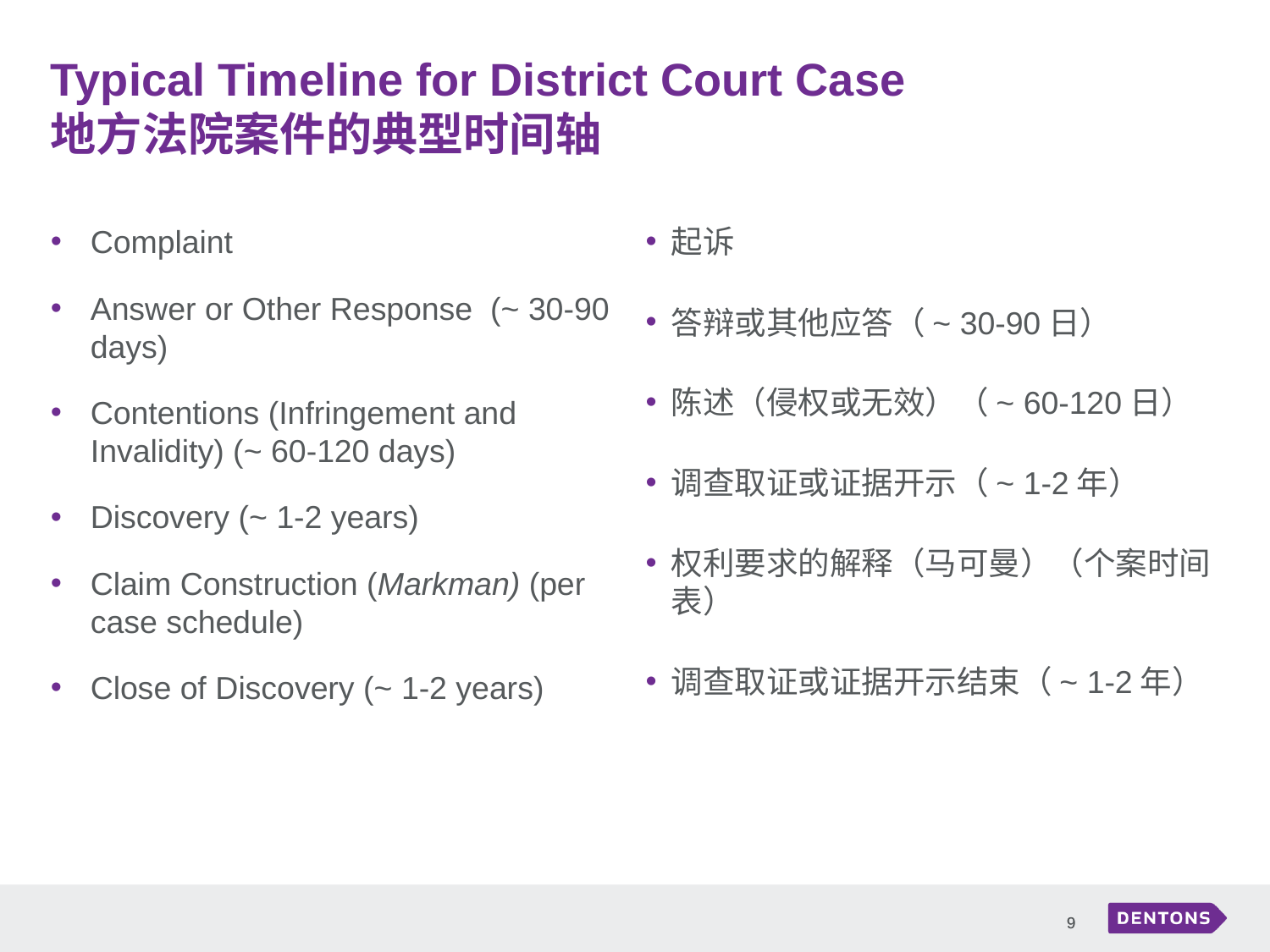

# Typical Timeline for District Court Case 地方法院案件的典型时间轴
Complaint
Answer or Other Response  (~ 30-90 days)
Contentions (Infringement and Invalidity) (~ 60-120 days)
Discovery (~ 1-2 years)
Claim Construction (Markman) (per case schedule)
Close of Discovery (~ 1-2 years)

起诉
答辩或其他应答（~ 30-90日）
陈述（侵权或无效）（~ 60-120日）
调查取证或证据开示（~ 1-2年）
权利要求的解释（马可曼）（个案时间表）
调查取证或证据开示结束（~ 1-2年）
9
9